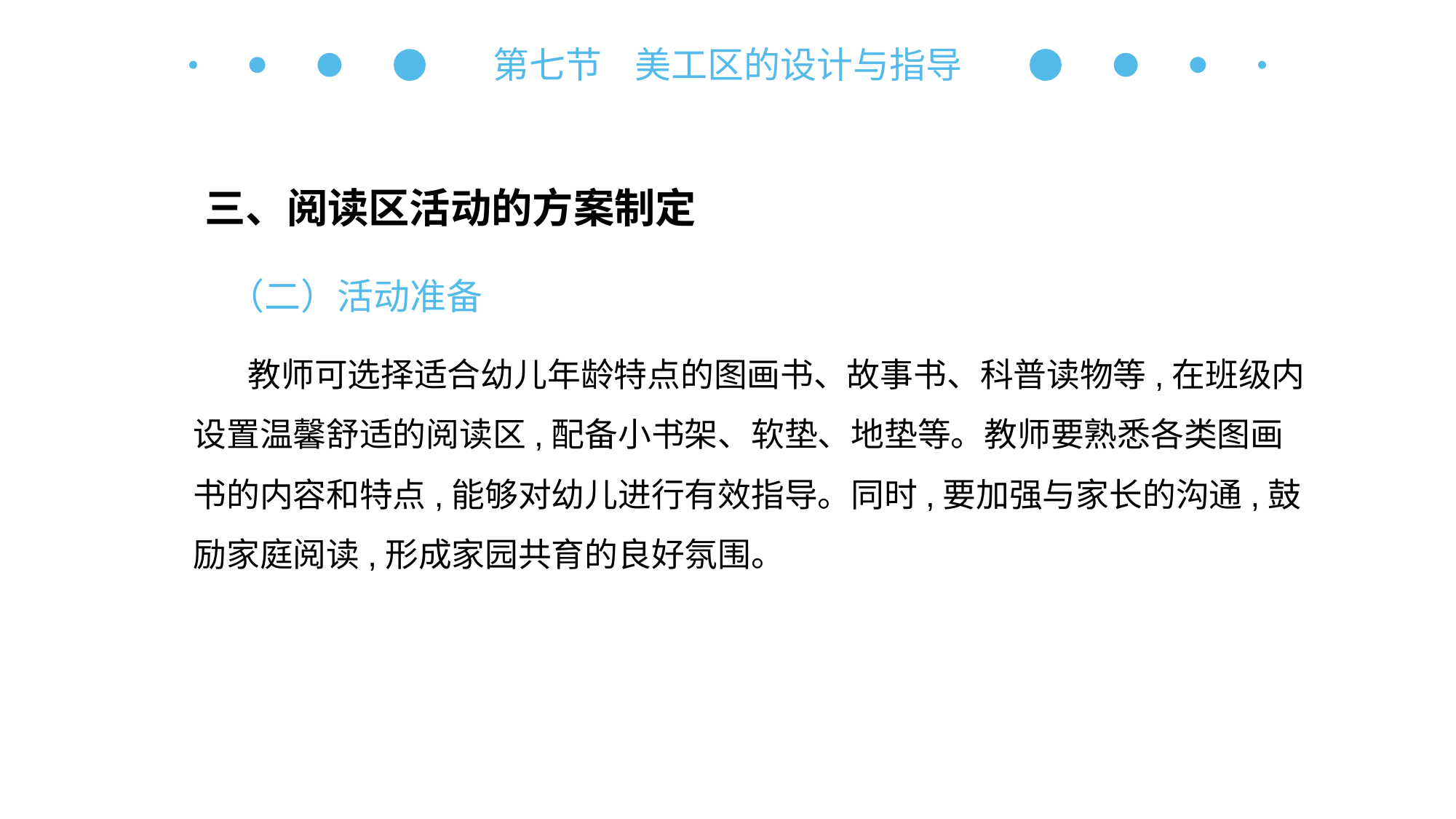

第七节    美工区的设计与指导

三、阅读区活动的方案制定
（二）活动准备
教师可选择适合幼儿年龄特点的图画书、故事书、科普读物等,在班级内设置温馨舒适的阅读区,配备小书架、软垫、地垫等。教师要熟悉各类图画书的内容和特点,能够对幼儿进行有效指导。同时,要加强与家长的沟通,鼓励家庭阅读,形成家园共育的良好氛围。